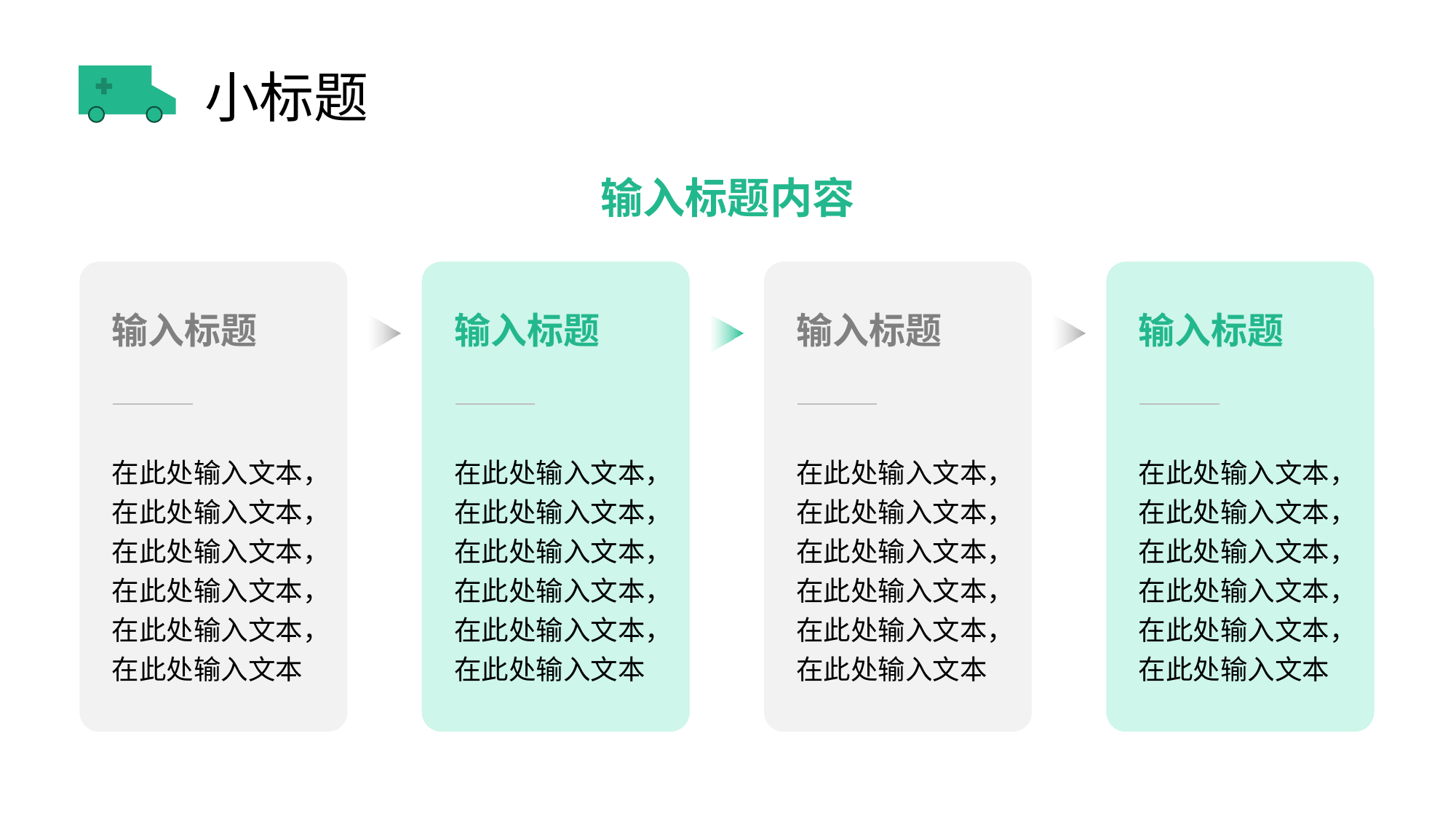

# 小标题
输入标题内容

输入标题
在此处输入文本，在此处输入文本，在此处输入文本，在此处输入文本，在此处输入文本，在此处输入文本

输入标题
在此处输入文本，在此处输入文本，在此处输入文本，在此处输入文本，在此处输入文本，在此处输入文本

输入标题
在此处输入文本，在此处输入文本，在此处输入文本，在此处输入文本，在此处输入文本，在此处输入文本

输入标题
在此处输入文本，在此处输入文本，在此处输入文本，在此处输入文本，在此处输入文本，在此处输入文本